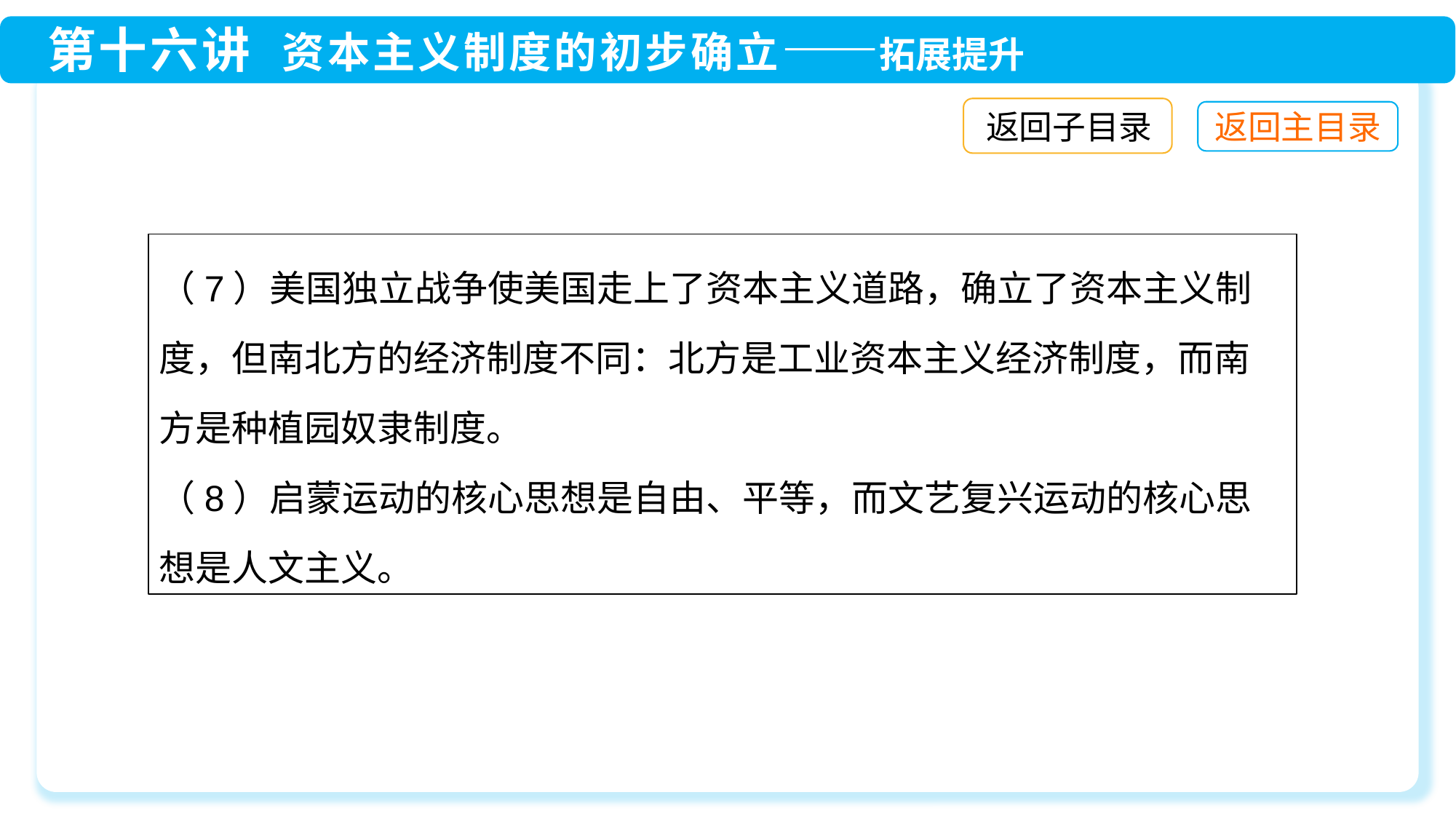

返回子目录
（7）美国独立战争使美国走上了资本主义道路，确立了资本主义制度，但南北方的经济制度不同：北方是工业资本主义经济制度，而南方是种植园奴隶制度。
（8）启蒙运动的核心思想是自由、平等，而文艺复兴运动的核心思想是人文主义。